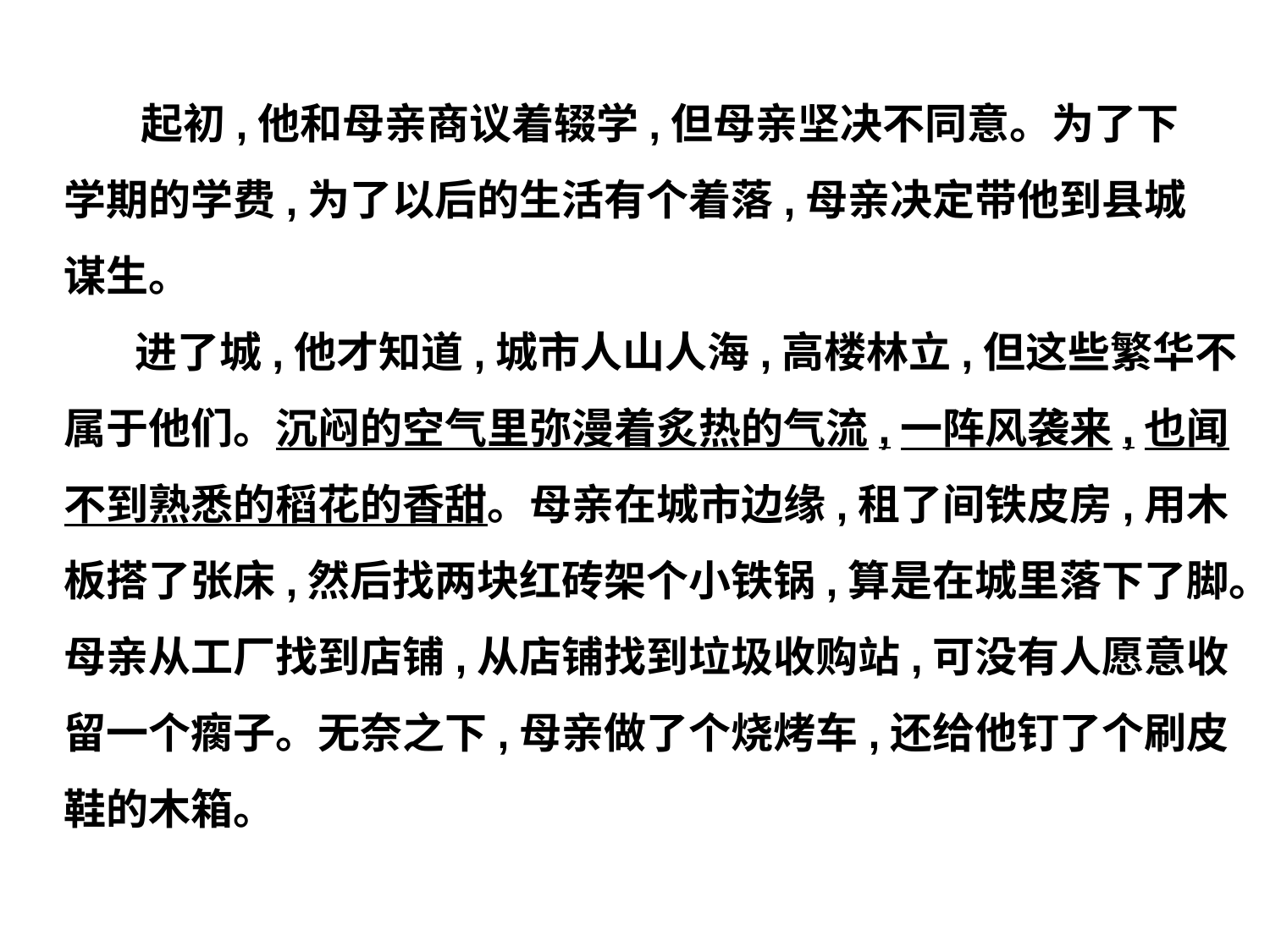

起初,他和母亲商议着辍学,但母亲坚决不同意。为了下
学期的学费,为了以后的生活有个着落,母亲决定带他到县城
谋生。
　   进了城,他才知道,城市人山人海,高楼林立,但这些繁华不
属于他们。沉闷的空气里弥漫着炙热的气流,一阵风袭来,也闻
不到熟悉的稻花的香甜。母亲在城市边缘,租了间铁皮房,用木
板搭了张床,然后找两块红砖架个小铁锅,算是在城里落下了脚。
母亲从工厂找到店铺,从店铺找到垃圾收购站,可没有人愿意收
留一个瘸子。无奈之下,母亲做了个烧烤车,还给他钉了个刷皮
鞋的木箱。